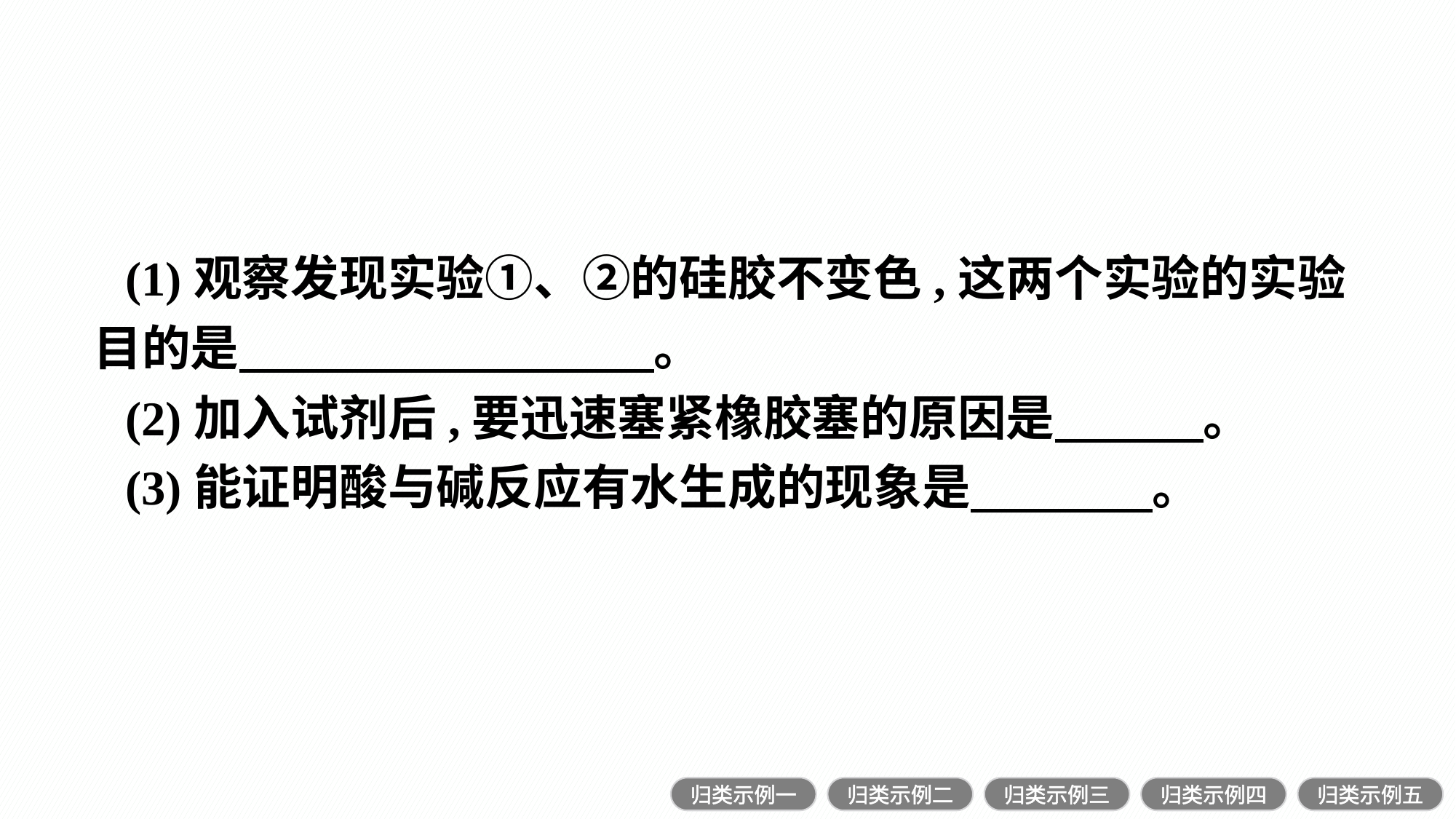

(1)观察发现实验①、②的硅胶不变色,这两个实验的实验目的是　                                 。
(2)加入试剂后,要迅速塞紧橡胶塞的原因是         　。
(3)能证明酸与碱反应有水生成的现象是            　。